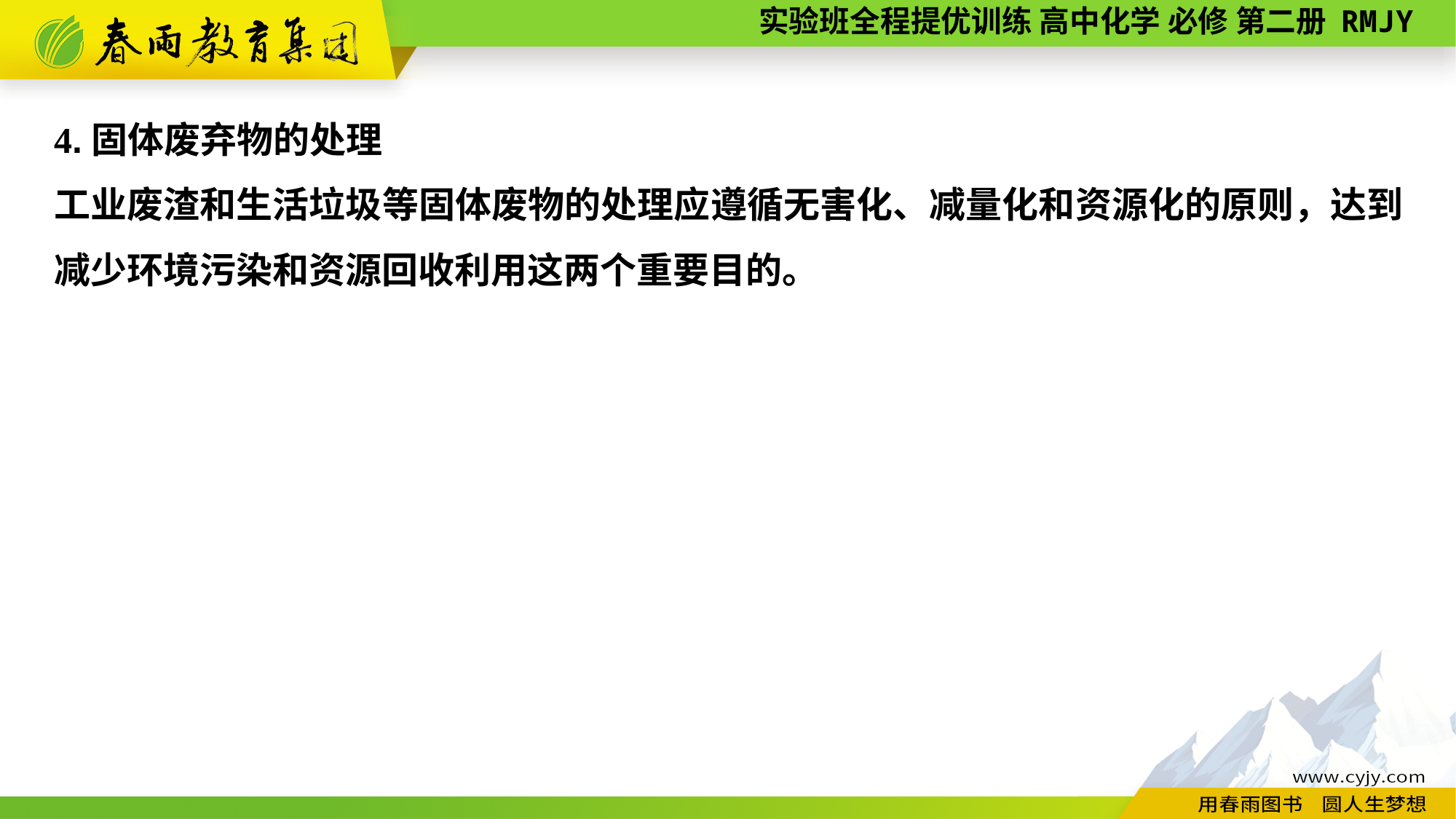

4.固体废弃物的处理
工业废渣和生活垃圾等固体废物的处理应遵循无害化、减量化和资源化的原则，达到减少环境污染和资源回收利用这两个重要目的。